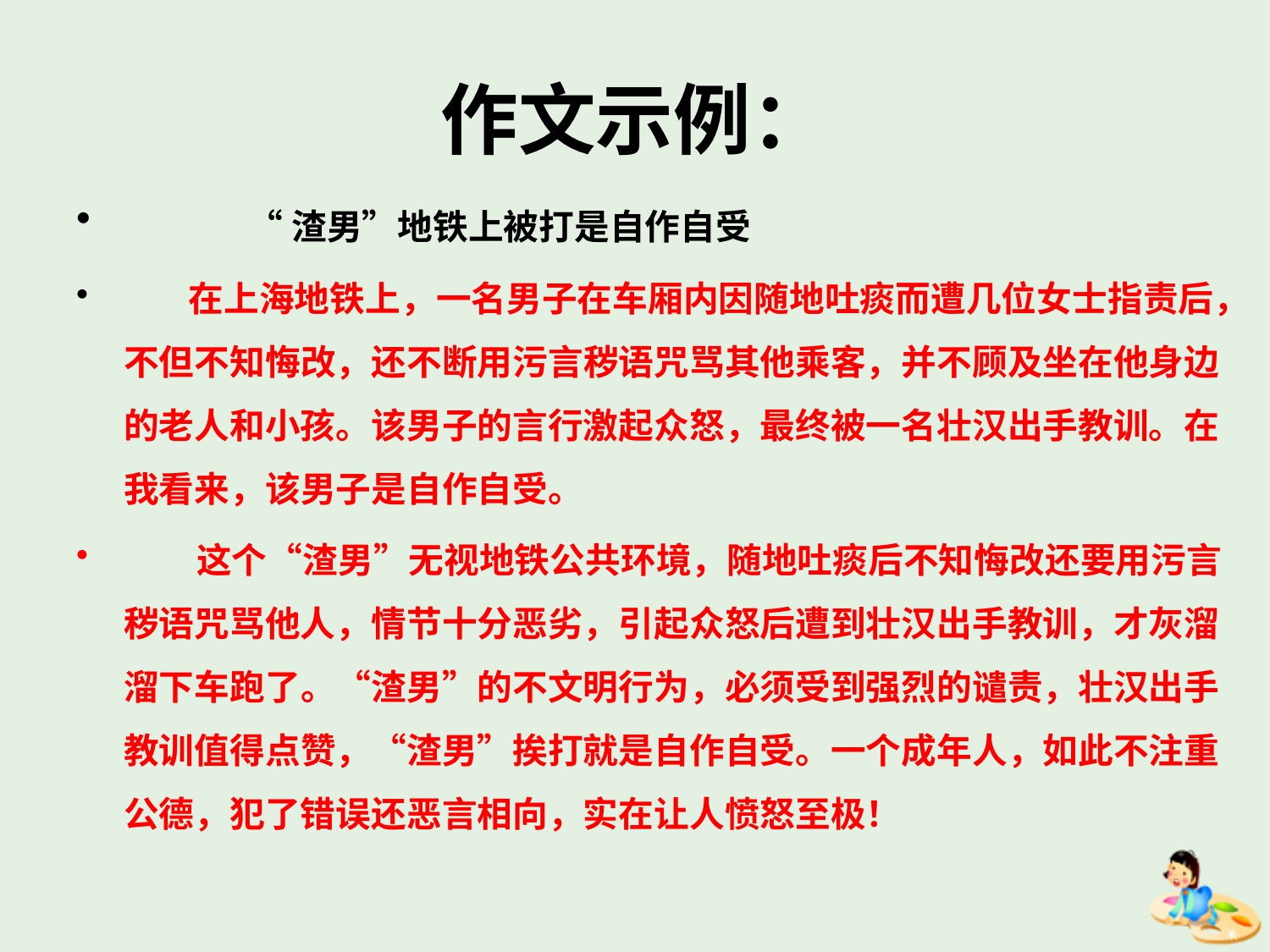

# 作文示例：
             “渣男”地铁上被打是自作自受
       在上海地铁上，一名男子在车厢内因随地吐痰而遭几位女士指责后，不但不知悔改，还不断用污言秽语咒骂其他乘客，并不顾及坐在他身边的老人和小孩。该男子的言行激起众怒，最终被一名壮汉出手教训。在我看来，该男子是自作自受。
        这个“渣男”无视地铁公共环境，随地吐痰后不知悔改还要用污言秽语咒骂他人，情节十分恶劣，引起众怒后遭到壮汉出手教训，才灰溜溜下车跑了。“渣男”的不文明行为，必须受到强烈的谴责，壮汉出手教训值得点赞，“渣男”挨打就是自作自受。一个成年人，如此不注重公德，犯了错误还恶言相向，实在让人愤怒至极！